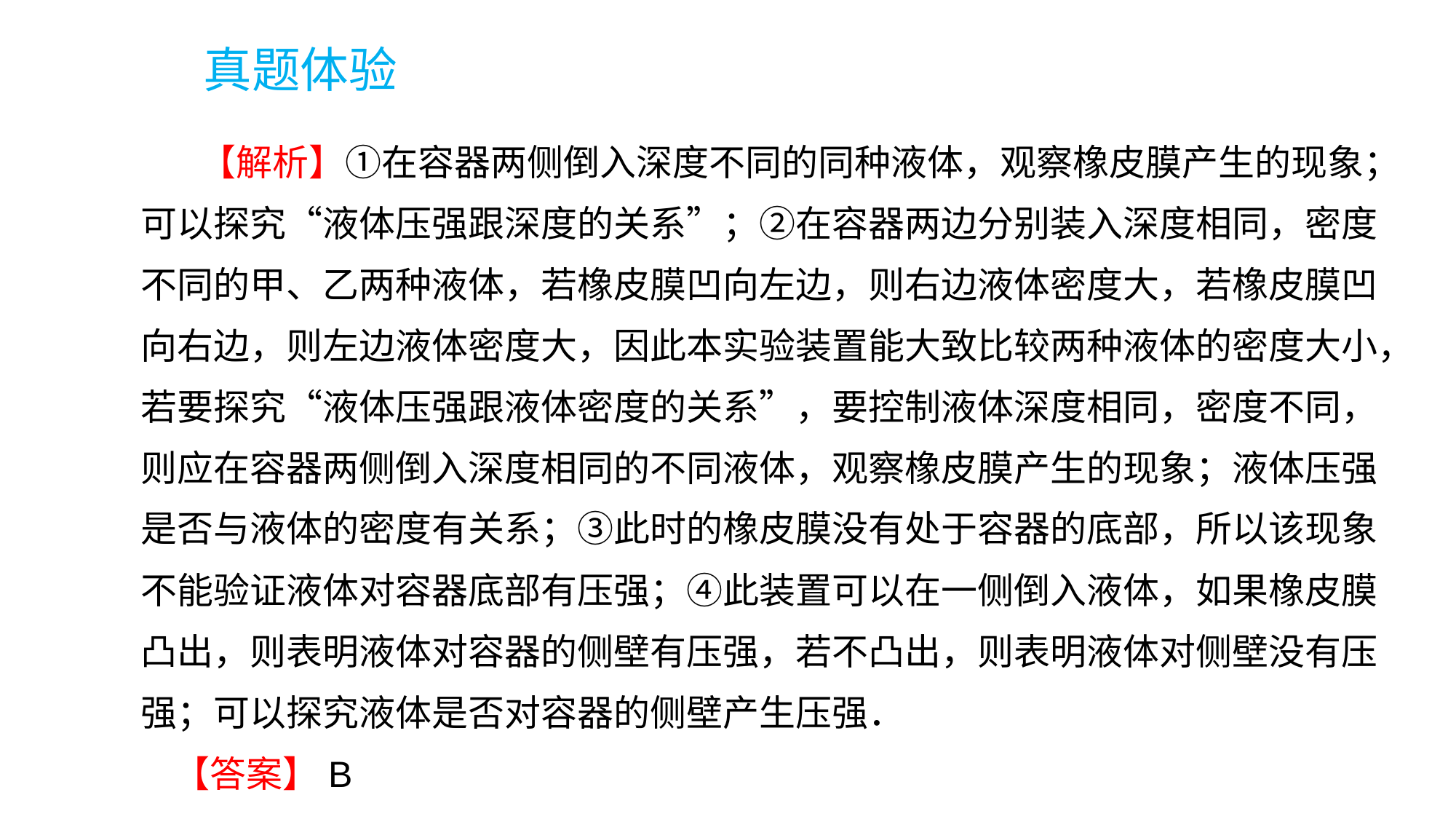

真题体验
                【解析】①在容器两侧倒入深度不同的同种液体，观察橡皮膜产生的现象；可以探究“液体压强跟深度的关系”；②在容器两边分别装入深度相同，密度不同的甲、乙两种液体，若橡皮膜凹向左边，则右边液体密度大，若橡皮膜凹向右边，则左边液体密度大，因此本实验装置能大致比较两种液体的密度大小，若要探究“液体压强跟液体密度的关系”，要控制液体深度相同，密度不同，则应在容器两侧倒入深度相同的不同液体，观察橡皮膜产生的现象；液体压强是否与液体的密度有关系；③此时的橡皮膜没有处于容器的底部，所以该现象不能验证液体对容器底部有压强；④此装置可以在一侧倒入液体，如果橡皮膜凸出，则表明液体对容器的侧壁有压强，若不凸出，则表明液体对侧壁没有压强；可以探究液体是否对容器的侧壁产生压强．
   【答案】B